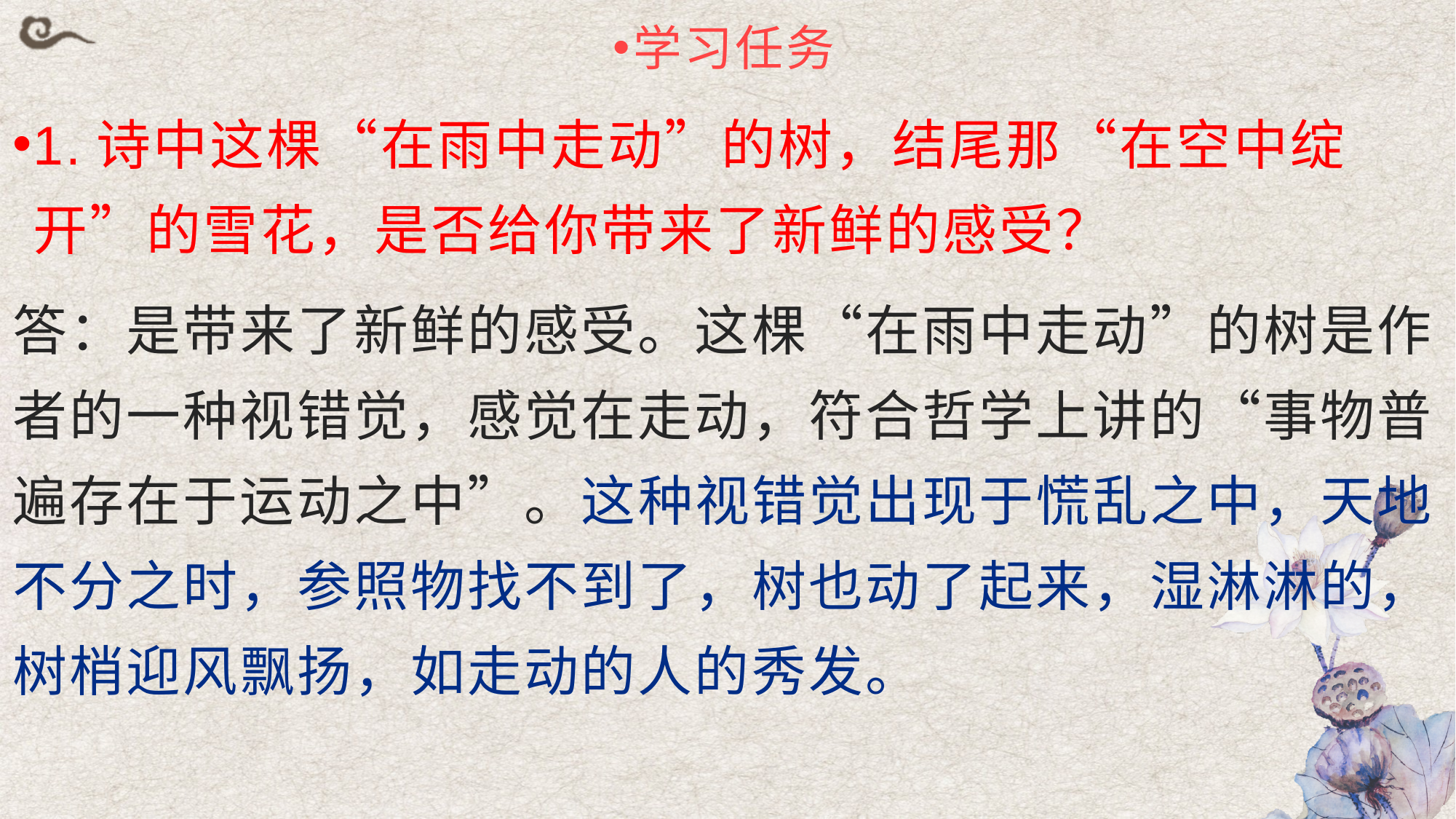

学习任务
1.诗中这棵“在雨中走动”的树，结尾那“在空中绽开”的雪花，是否给你带来了新鲜的感受？
答：是带来了新鲜的感受。这棵“在雨中走动”的树是作者的一种视错觉，感觉在走动，符合哲学上讲的“事物普遍存在于运动之中”。这种视错觉出现于慌乱之中，天地不分之时，参照物找不到了，树也动了起来，湿淋淋的，树梢迎风飘扬，如走动的人的秀发。
#